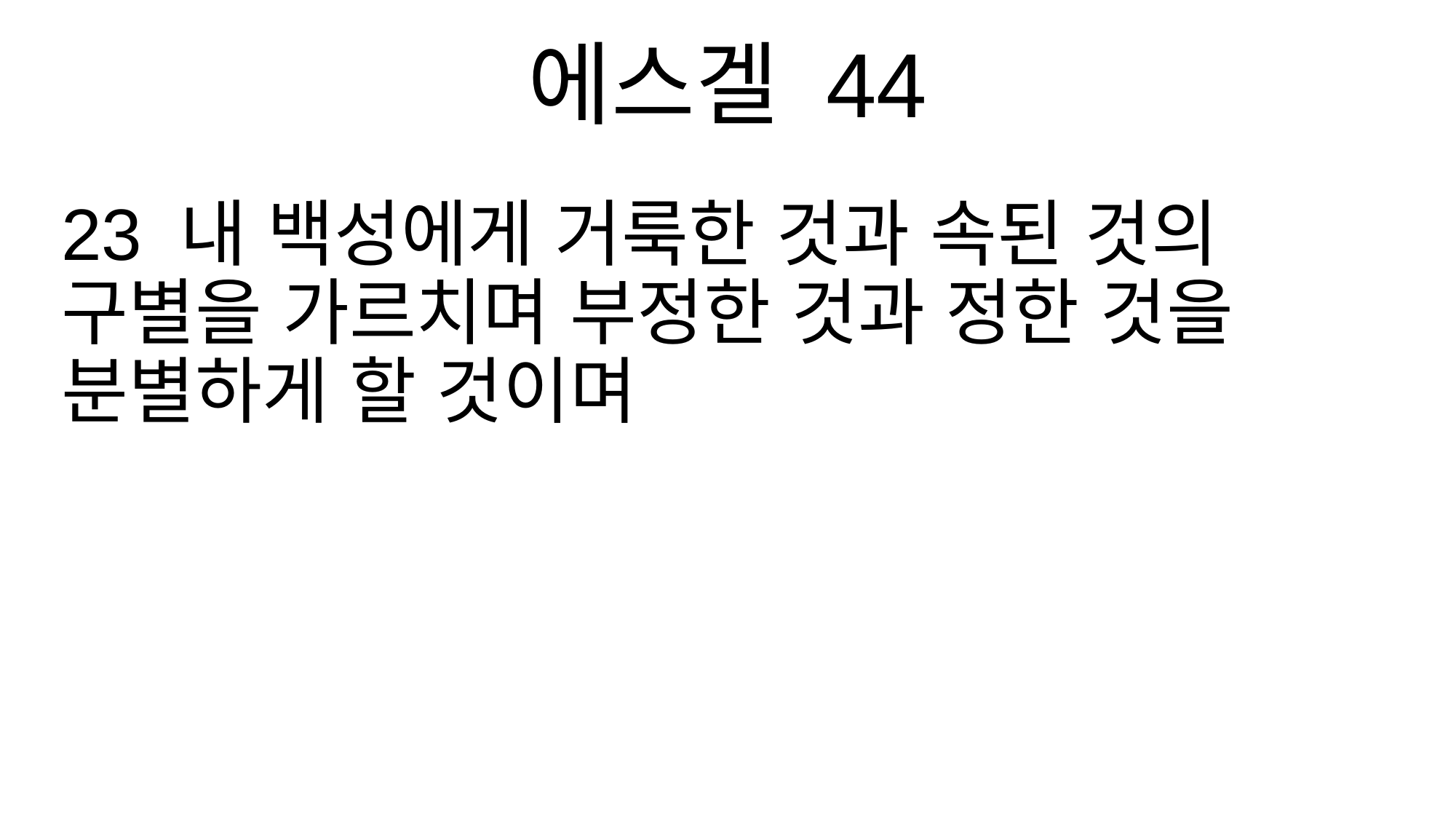

에스겔 44
23 내 백성에게 거룩한 것과 속된 것의 구별을 가르치며 부정한 것과 정한 것을 분별하게 할 것이며